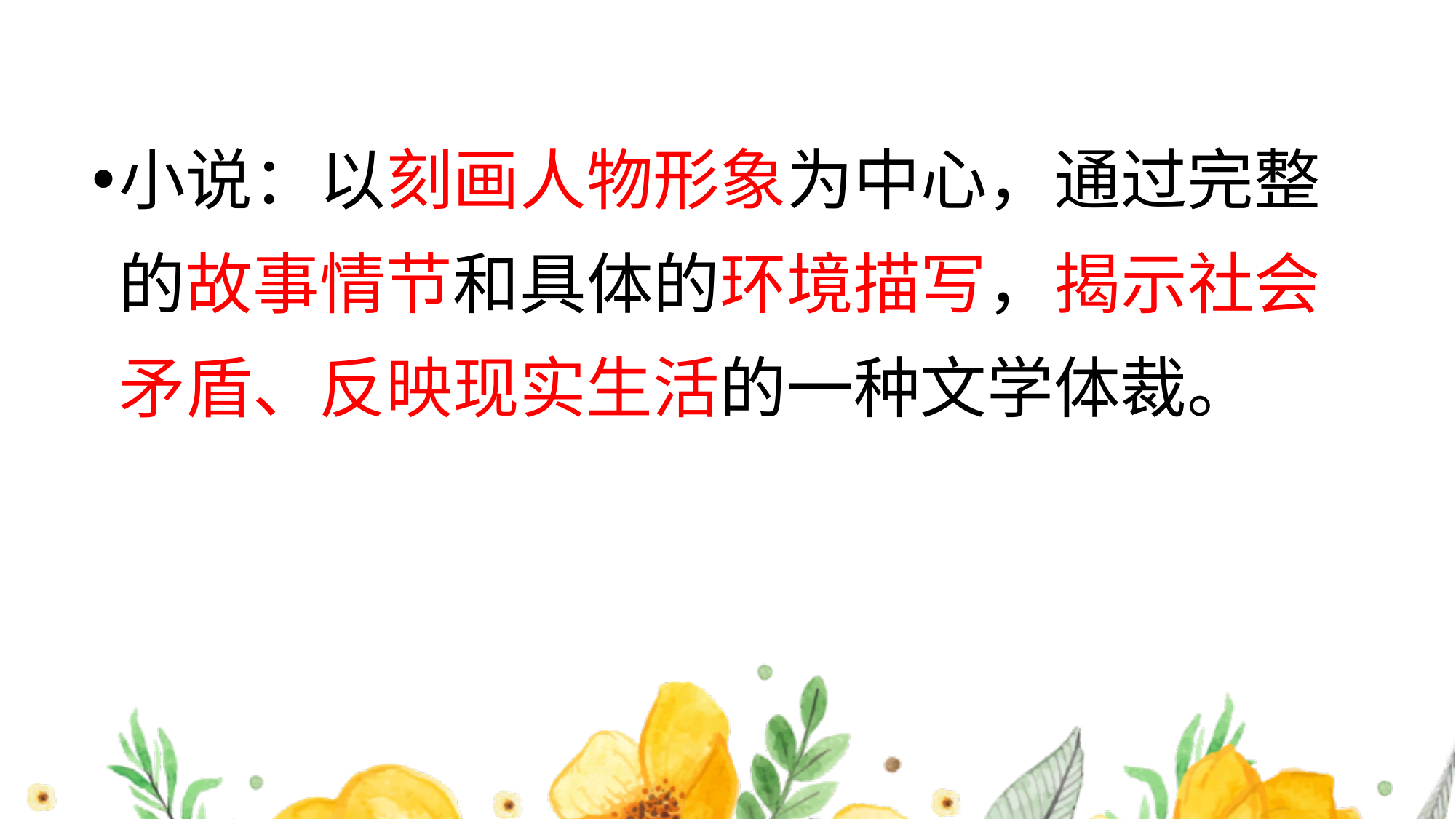

#
小说：以刻画人物形象为中心，通过完整的故事情节和具体的环境描写，揭示社会矛盾、反映现实生活的一种文学体裁。